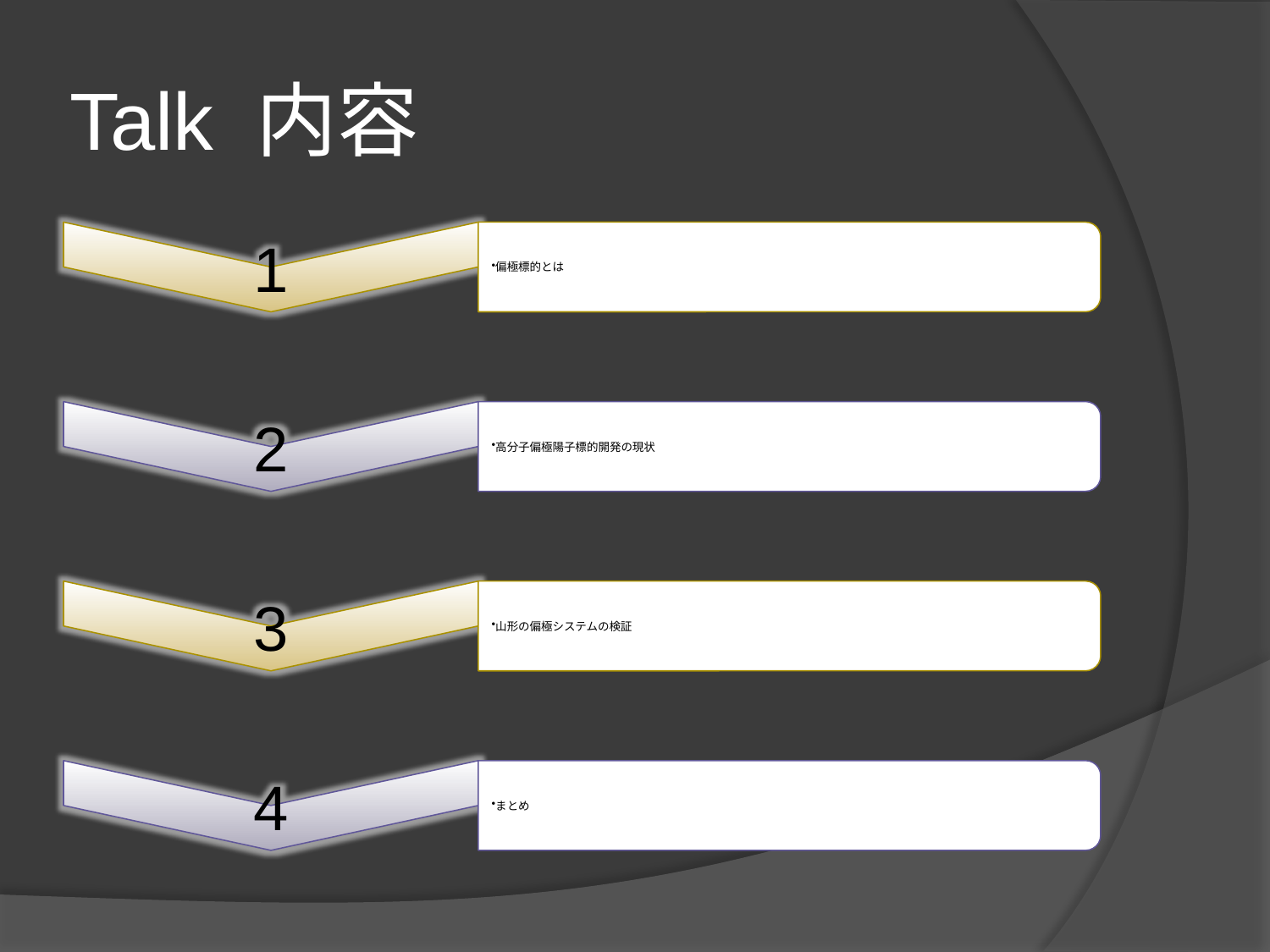

# Talk 内容
1
2
3
偏極標的とは
高分子偏極陽子標的開発の現状
山形の偏極システムの検証
まとめ
4